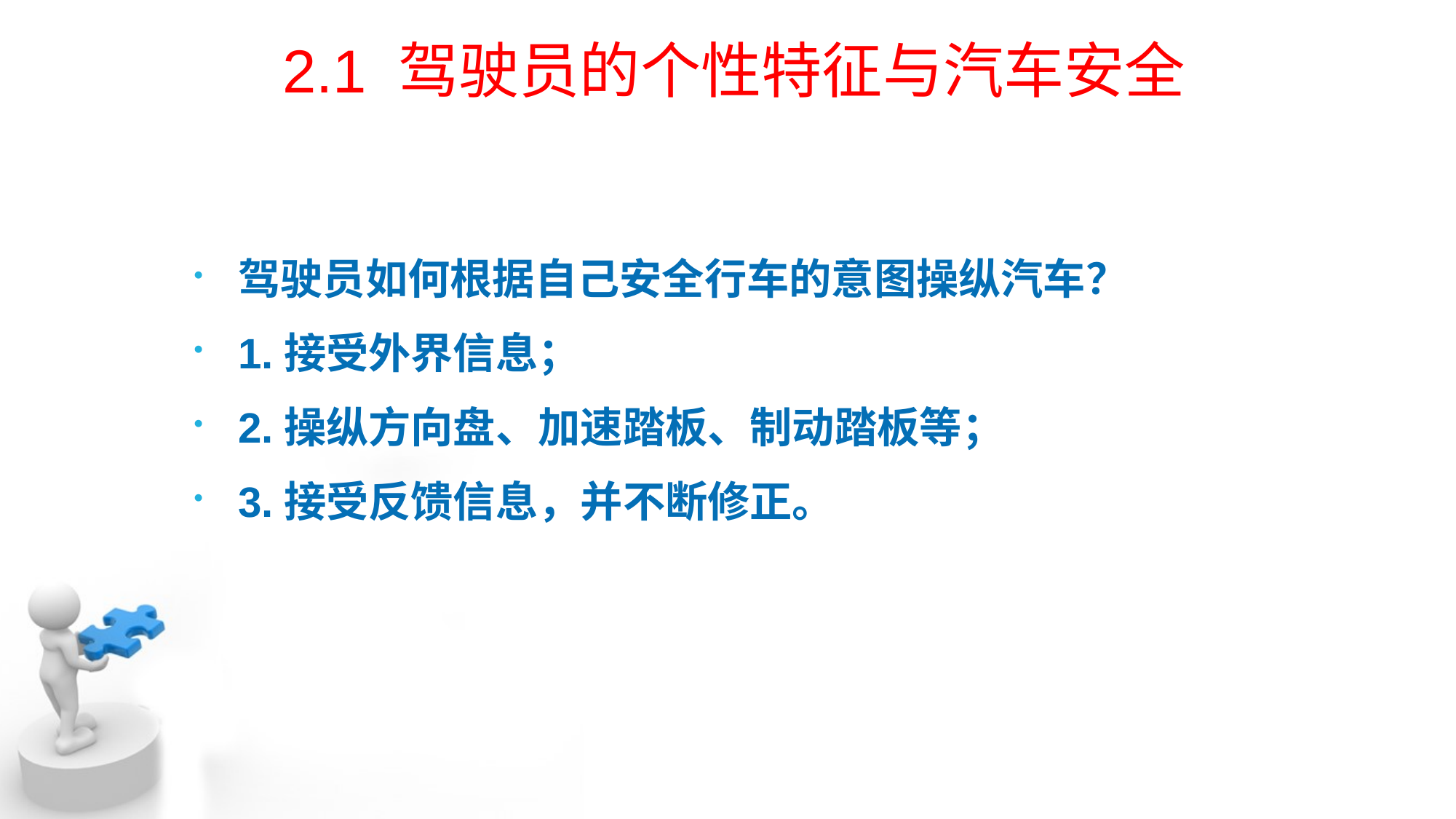

# 2.1 驾驶员的个性特征与汽车安全
驾驶员如何根据自己安全行车的意图操纵汽车？
1.接受外界信息；
2.操纵方向盘、加速踏板、制动踏板等；
3.接受反馈信息，并不断修正。